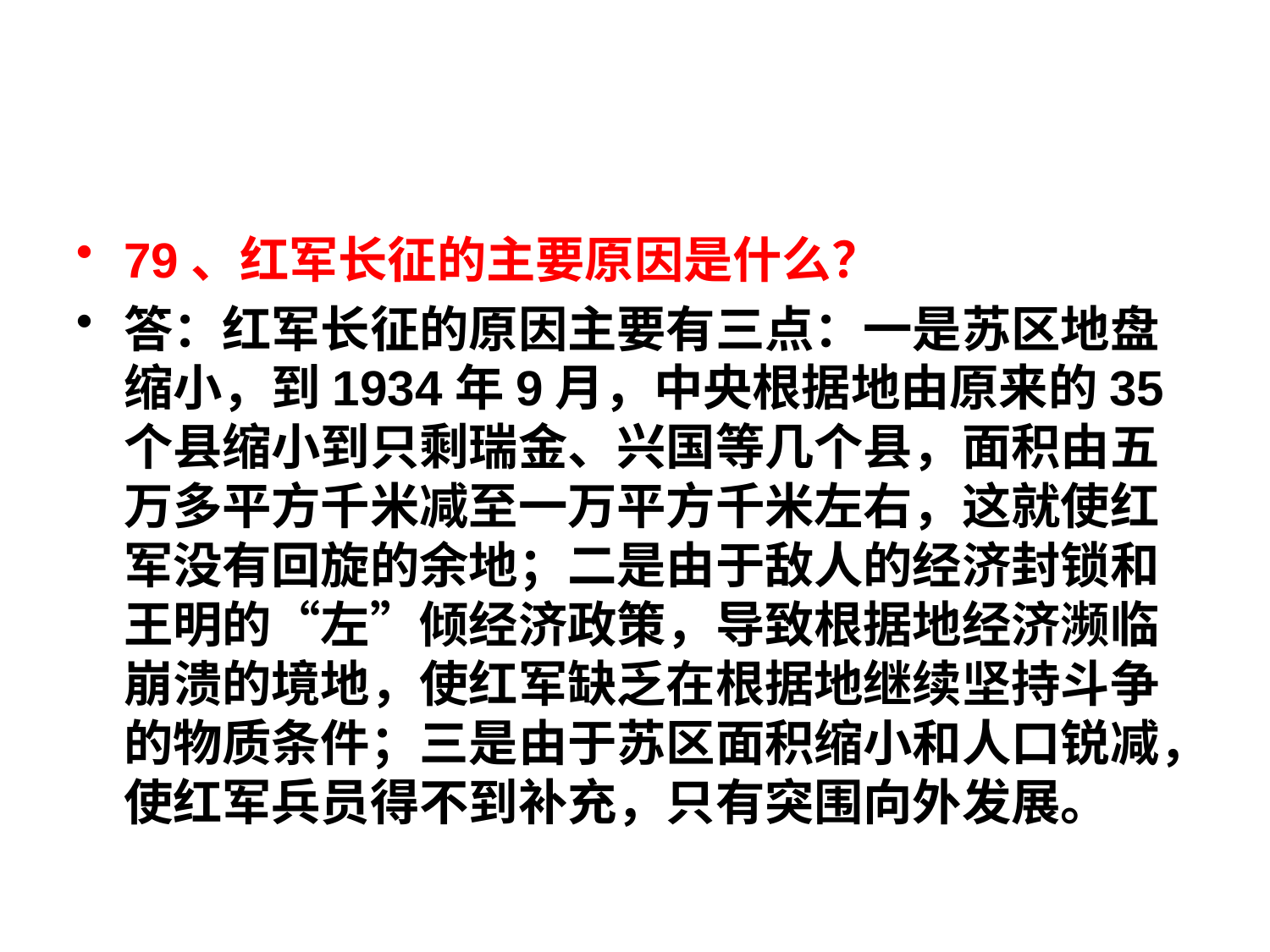

#
79、红军长征的主要原因是什么？
答：红军长征的原因主要有三点：一是苏区地盘缩小，到1934年9月，中央根据地由原来的35个县缩小到只剩瑞金、兴国等几个县，面积由五万多平方千米减至一万平方千米左右，这就使红军没有回旋的余地；二是由于敌人的经济封锁和王明的“左”倾经济政策，导致根据地经济濒临崩溃的境地，使红军缺乏在根据地继续坚持斗争的物质条件；三是由于苏区面积缩小和人口锐减，使红军兵员得不到补充，只有突围向外发展。